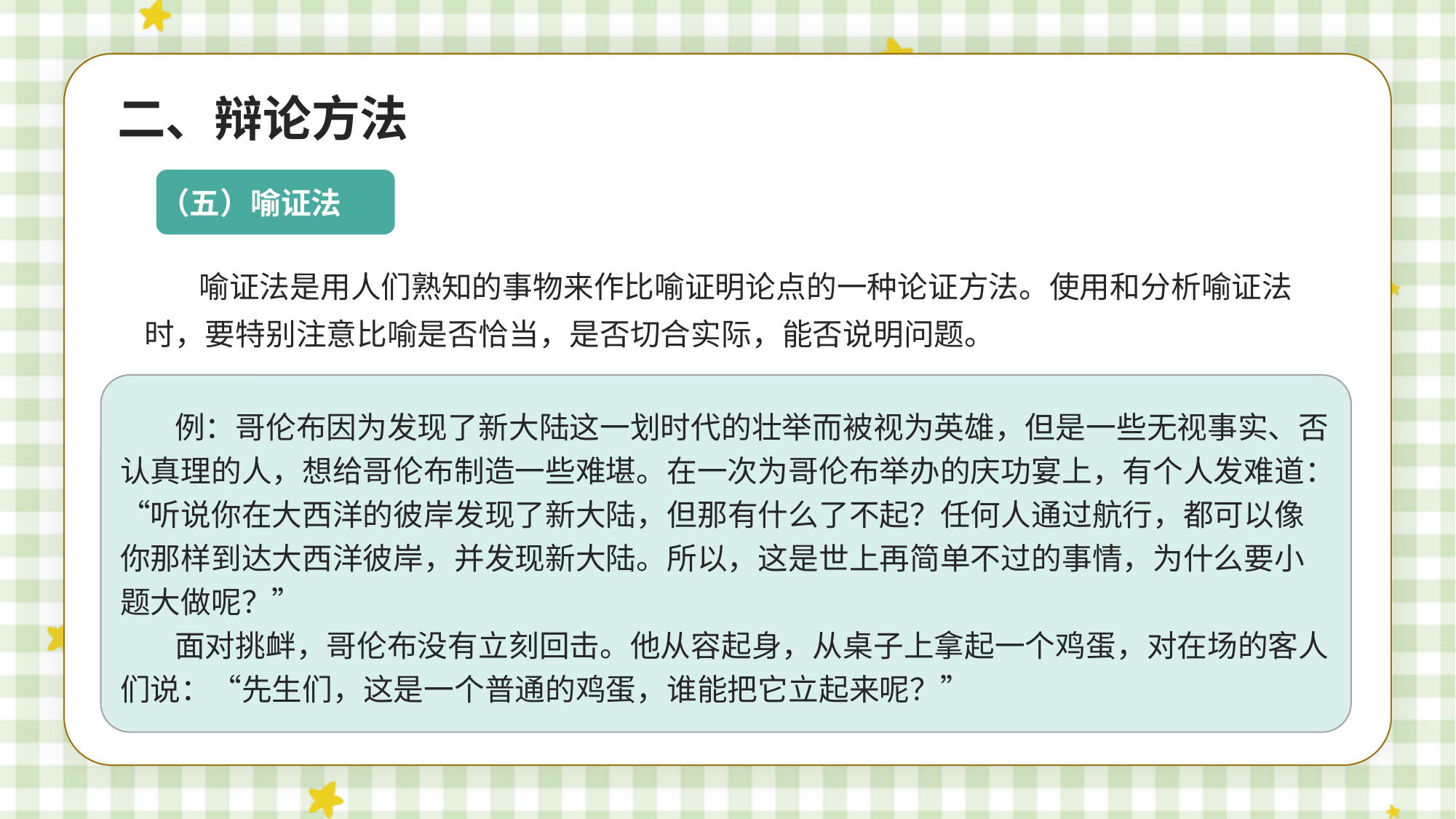

二、辩论方法
（五）喻证法
喻证法是用人们熟知的事物来作比喻证明论点的一种论证方法。使用和分析喻证法时，要特别注意比喻是否恰当，是否切合实际，能否说明问题。
例：哥伦布因为发现了新大陆这一划时代的壮举而被视为英雄，但是一些无视事实、否认真理的人，想给哥伦布制造一些难堪。在一次为哥伦布举办的庆功宴上，有个人发难道：“听说你在大西洋的彼岸发现了新大陆，但那有什么了不起？任何人通过航行，都可以像你那样到达大西洋彼岸，并发现新大陆。所以，这是世上再简单不过的事情，为什么要小题大做呢？”
面对挑衅，哥伦布没有立刻回击。他从容起身，从桌子上拿起一个鸡蛋，对在场的客人们说：“先生们，这是一个普通的鸡蛋，谁能把它立起来呢？”